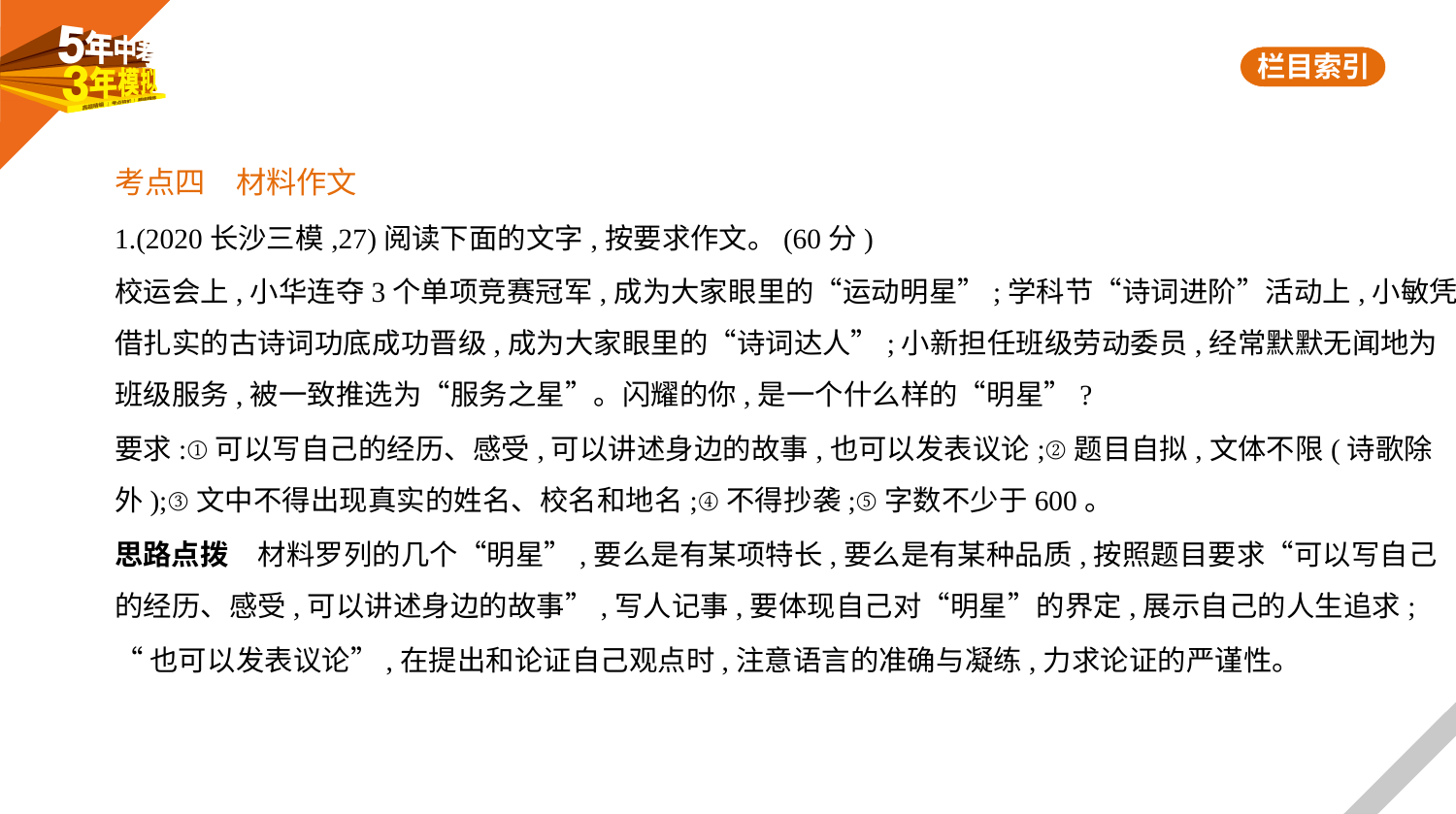

考点四　材料作文
1.(2020长沙三模,27)阅读下面的文字,按要求作文。(60分)
校运会上,小华连夺3个单项竞赛冠军,成为大家眼里的“运动明星”;学科节“诗词进阶”活动上,小敏凭
借扎实的古诗词功底成功晋级,成为大家眼里的“诗词达人”;小新担任班级劳动委员,经常默默无闻地为
班级服务,被一致推选为“服务之星”。闪耀的你,是一个什么样的“明星”?
要求:①可以写自己的经历、感受,可以讲述身边的故事,也可以发表议论;②题目自拟,文体不限(诗歌除
外);③文中不得出现真实的姓名、校名和地名;④不得抄袭;⑤字数不少于600。
思路点拨　材料罗列的几个“明星”,要么是有某项特长,要么是有某种品质,按照题目要求“可以写自己
的经历、感受,可以讲述身边的故事”,写人记事,要体现自己对“明星”的界定,展示自己的人生追求;
“也可以发表议论”,在提出和论证自己观点时,注意语言的准确与凝练,力求论证的严谨性。